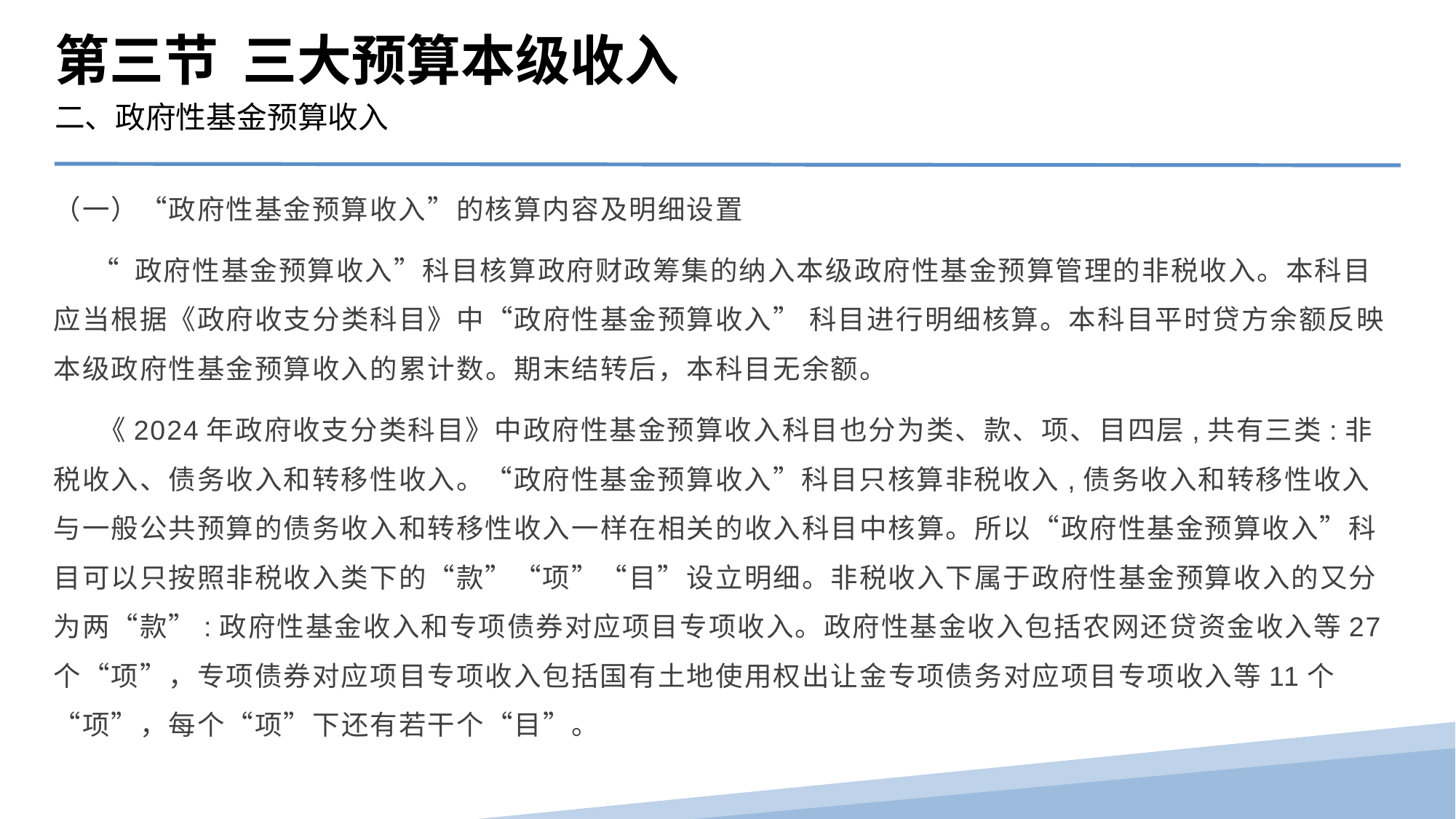

第三节  三大预算本级收入
二、政府性基金预算收入
（一）“政府性基金预算收入”的核算内容及明细设置
     “ 政府性基金预算收入”科目核算政府财政筹集的纳入本级政府性基金预算管理的非税收入。本科目应当根据《政府收支分类科目》中“政府性基金预算收入” 科目进行明细核算。本科目平时贷方余额反映本级政府性基金预算收入的累计数。期末结转后，本科目无余额。
     《2024年政府收支分类科目》中政府性基金预算收入科目也分为类、款、项、目四层,共有三类:非税收入、债务收入和转移性收入。“政府性基金预算收入”科目只核算非税收入,债务收入和转移性收入与一般公共预算的债务收入和转移性收入一样在相关的收入科目中核算。所以“政府性基金预算收入”科目可以只按照非税收入类下的“款”“项”“目”设立明细。非税收入下属于政府性基金预算收入的又分为两“款”:政府性基金收入和专项债券对应项目专项收入。政府性基金收入包括农网还贷资金收入等27个“项”，专项债券对应项目专项收入包括国有土地使用权出让金专项债务对应项目专项收入等11个“项”，每个“项”下还有若干个“目”。